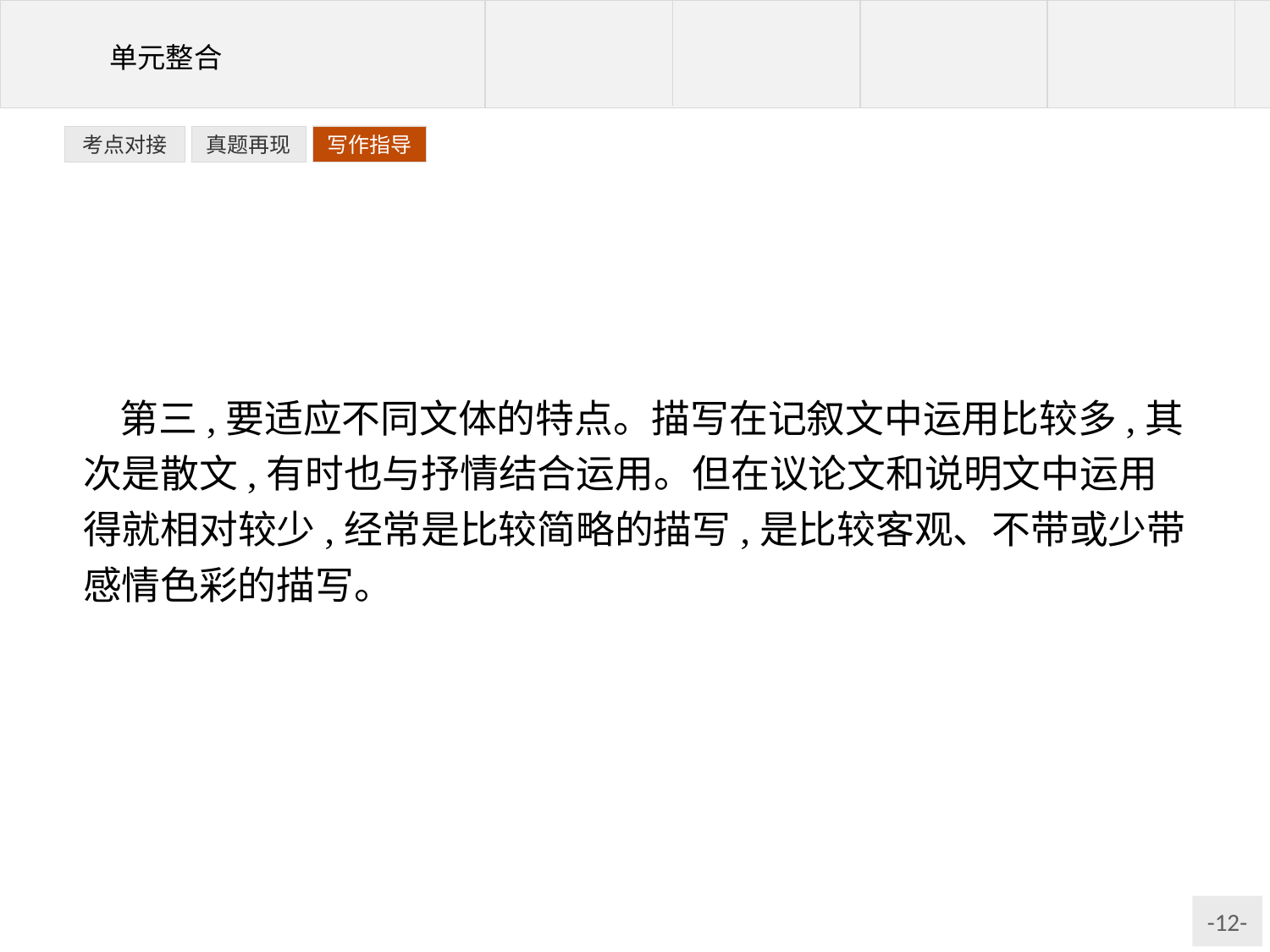

写作指导
考点对接
真题再现
第三,要适应不同文体的特点。描写在记叙文中运用比较多,其次是散文,有时也与抒情结合运用。但在议论文和说明文中运用得就相对较少,经常是比较简略的描写,是比较客观、不带或少带感情色彩的描写。